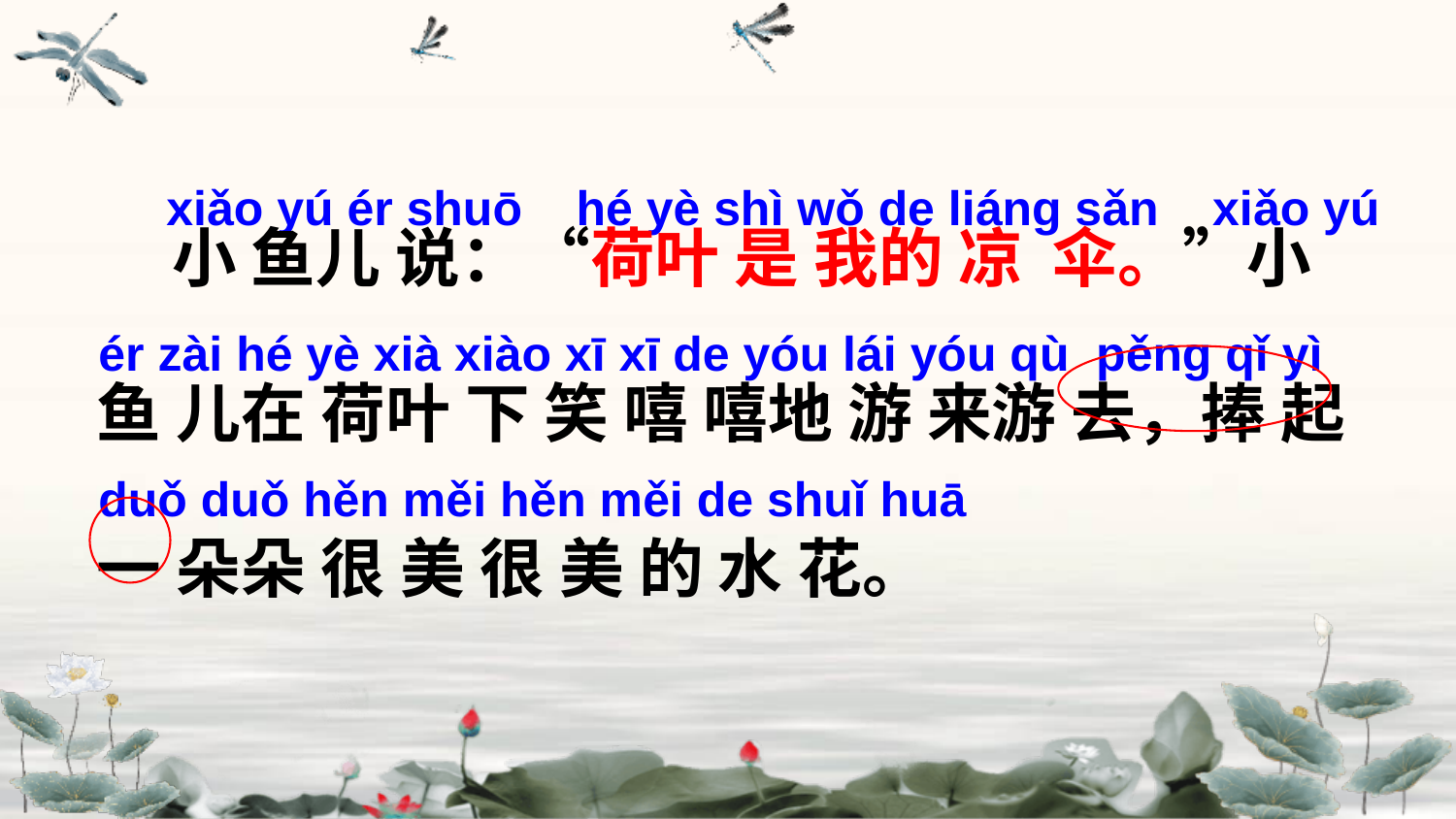

xiǎo yú ér shuō    hé yè shì wǒ de liánɡ sǎn    xiǎo yú ér zài hé yè xià xiào xī xī de yóu lái yóu qù  pěnɡ qǐ yì duǒ duǒ hěn měi hěn měi de shuǐ huā
    小 鱼儿 说：“荷叶 是 我的 凉  伞。”小 鱼 儿在 荷叶 下 笑 嘻 嘻地 游 来游 去，捧 起一 朵朵 很 美 很 美 的 水 花。